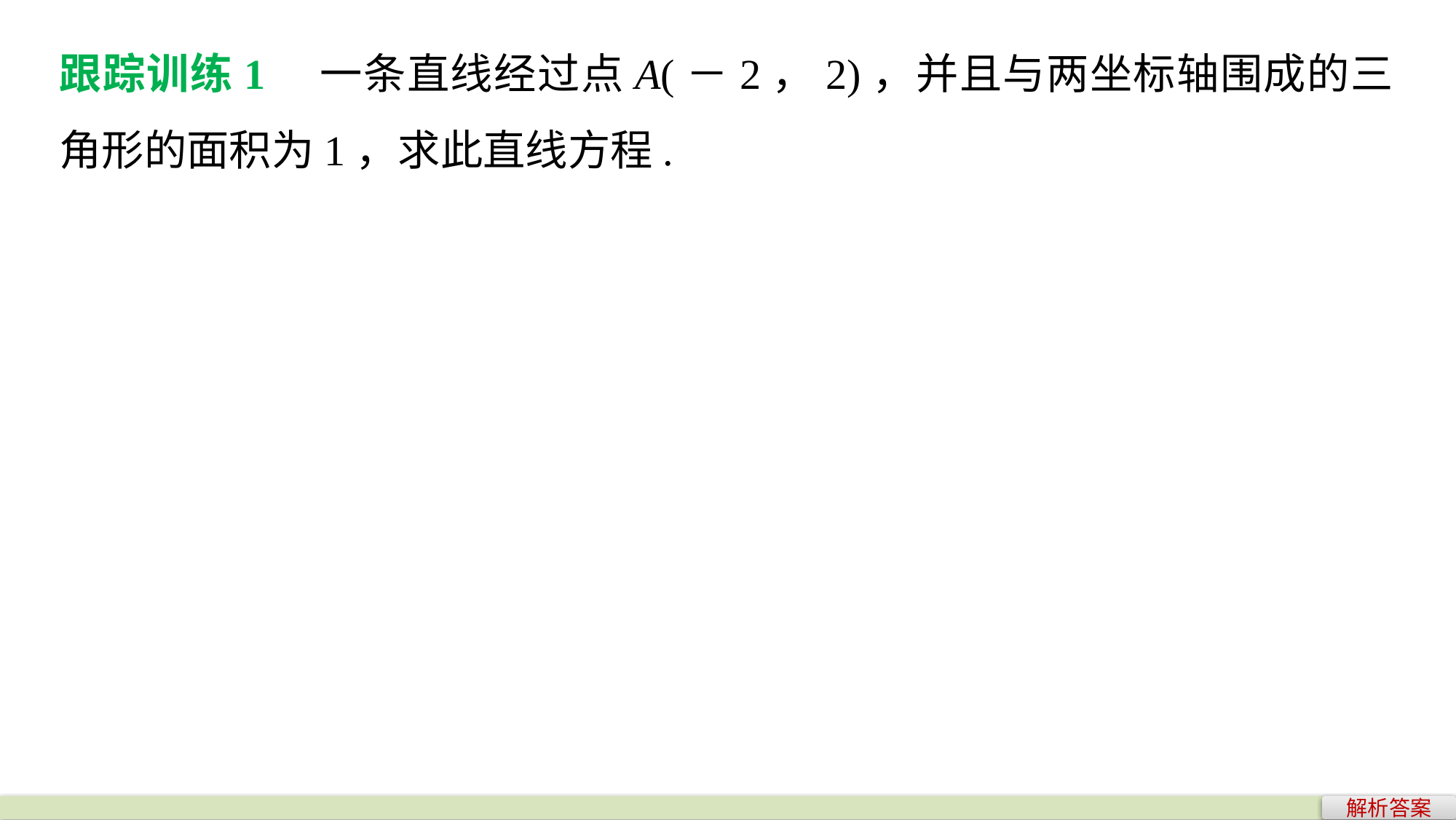

跟踪训练1　一条直线经过点A(－2，2)，并且与两坐标轴围成的三角形的面积为1，求此直线方程.
解析答案